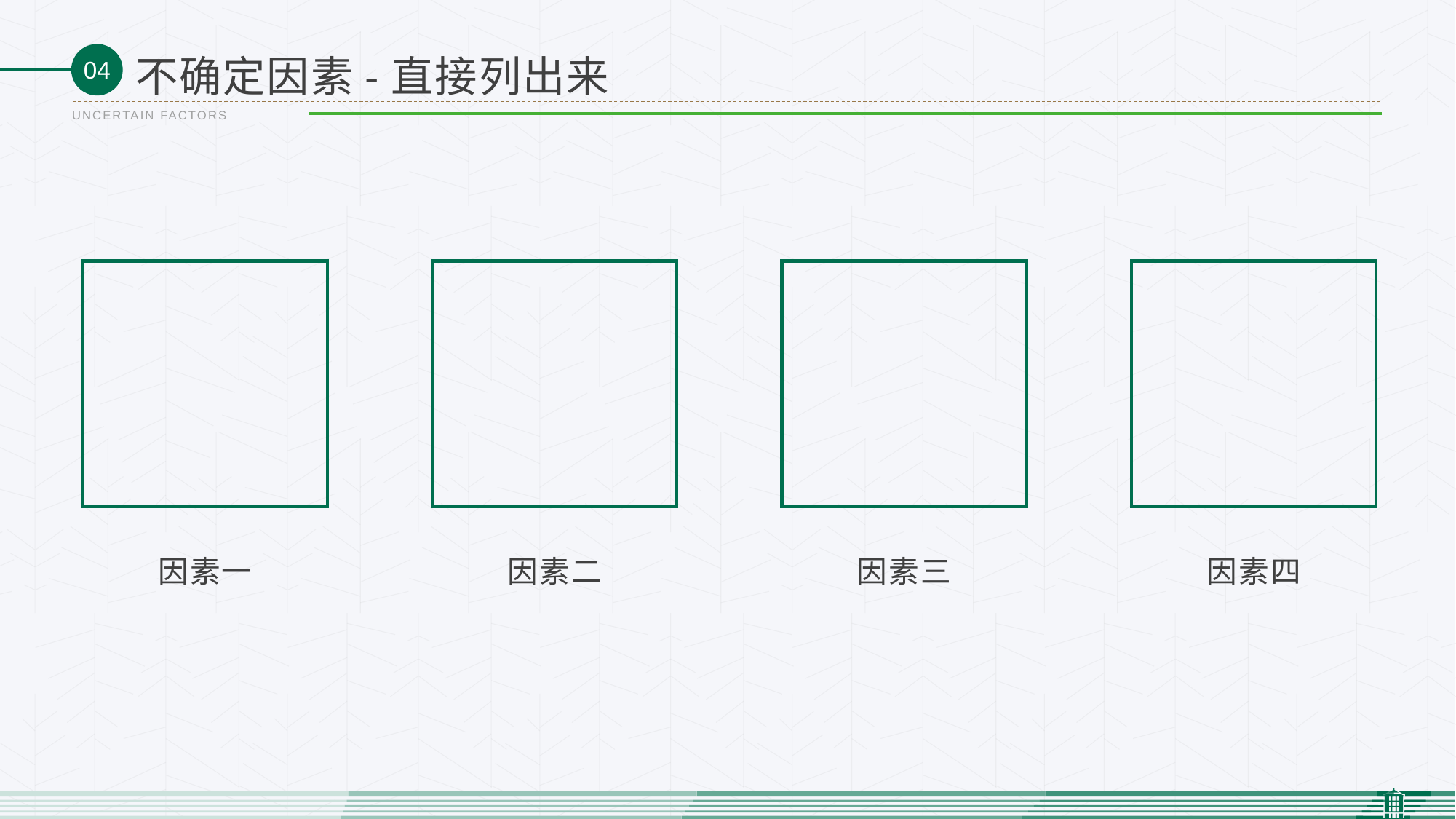

不确定因素-直接列出来
UNCERTAIN FACTORS

因素一
因素二
因素三
因素四